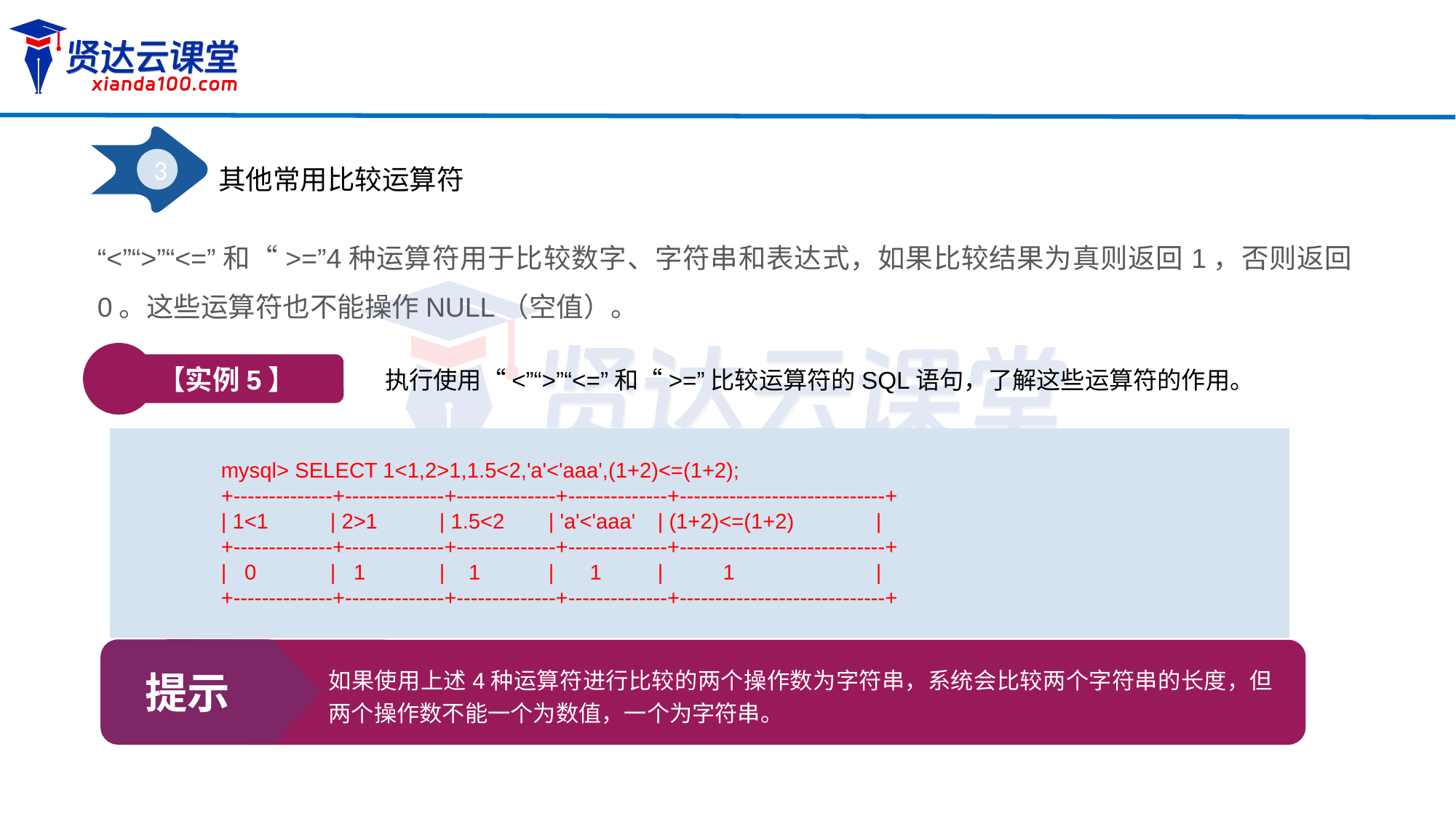

3
其他常用比较运算符
“<”“>”“<=”和“>=”4种运算符用于比较数字、字符串和表达式，如果比较结果为真则返回1，否则返回0。这些运算符也不能操作NULL（空值）。

【实例5】
执行使用“<”“>”“<=”和“>=”比较运算符的SQL语句，了解这些运算符的作用。

mysql> SELECT 1<1,2>1,1.5<2,'a'<'aaa',(1+2)<=(1+2);
+--------------+--------------+--------------+--------------+-----------------------------+
| 1<1	| 2>1	| 1.5<2	| 'a'<'aaa' 	| (1+2)<=(1+2) 	|
+--------------+--------------+--------------+--------------+-----------------------------+
|   0	|   1	|    1	|      1	|          1 		|
+--------------+--------------+--------------+--------------+-----------------------------+
提示

如果使用上述4种运算符进行比较的两个操作数为字符串，系统会比较两个字符串的长度，但两个操作数不能一个为数值，一个为字符串。